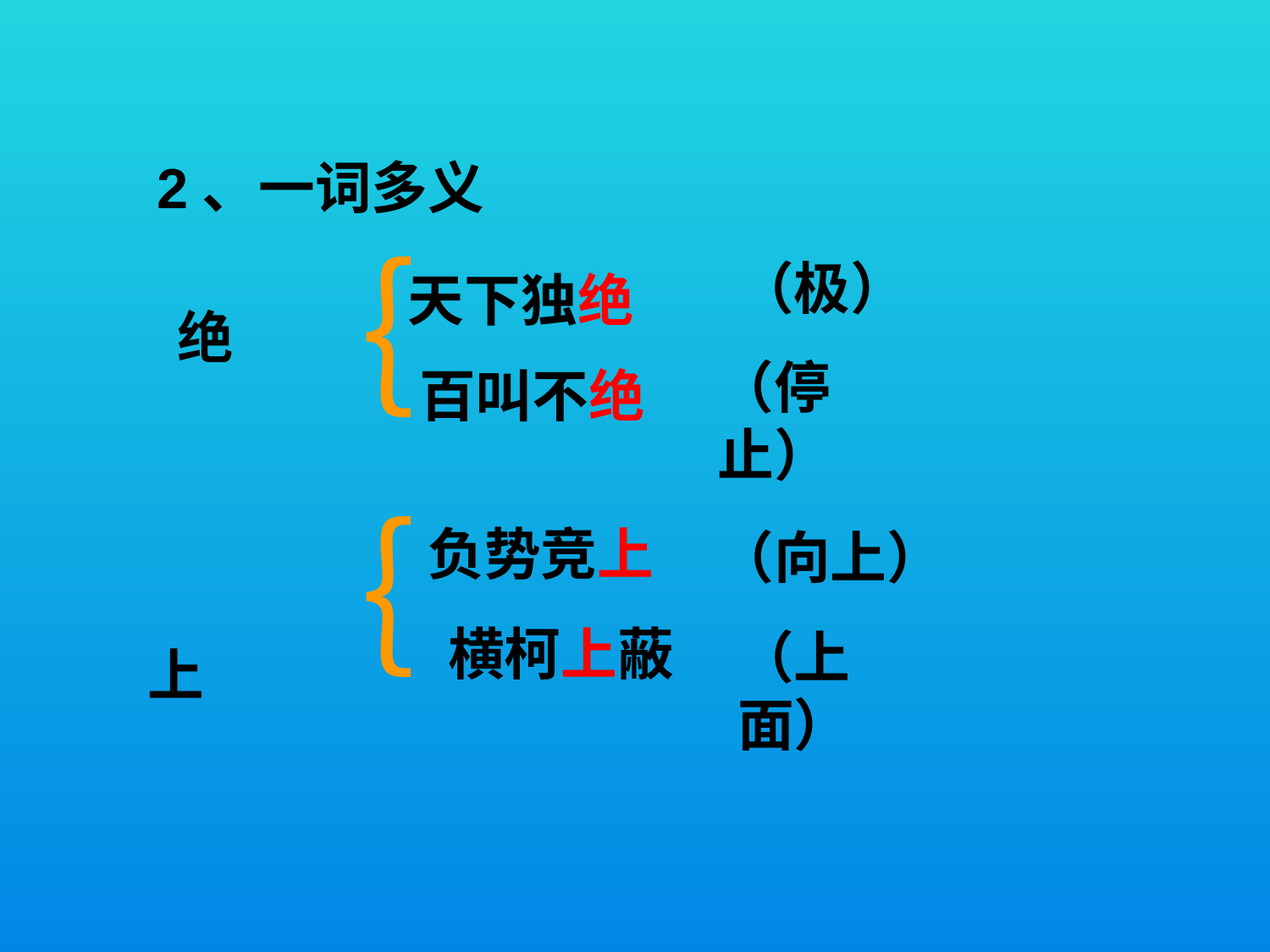

2、一词多义
｛
（极）
天下独绝
绝
（停止）
 百叫不绝
｛
负势竞上
（向上）
  上
横柯上蔽
（上面）